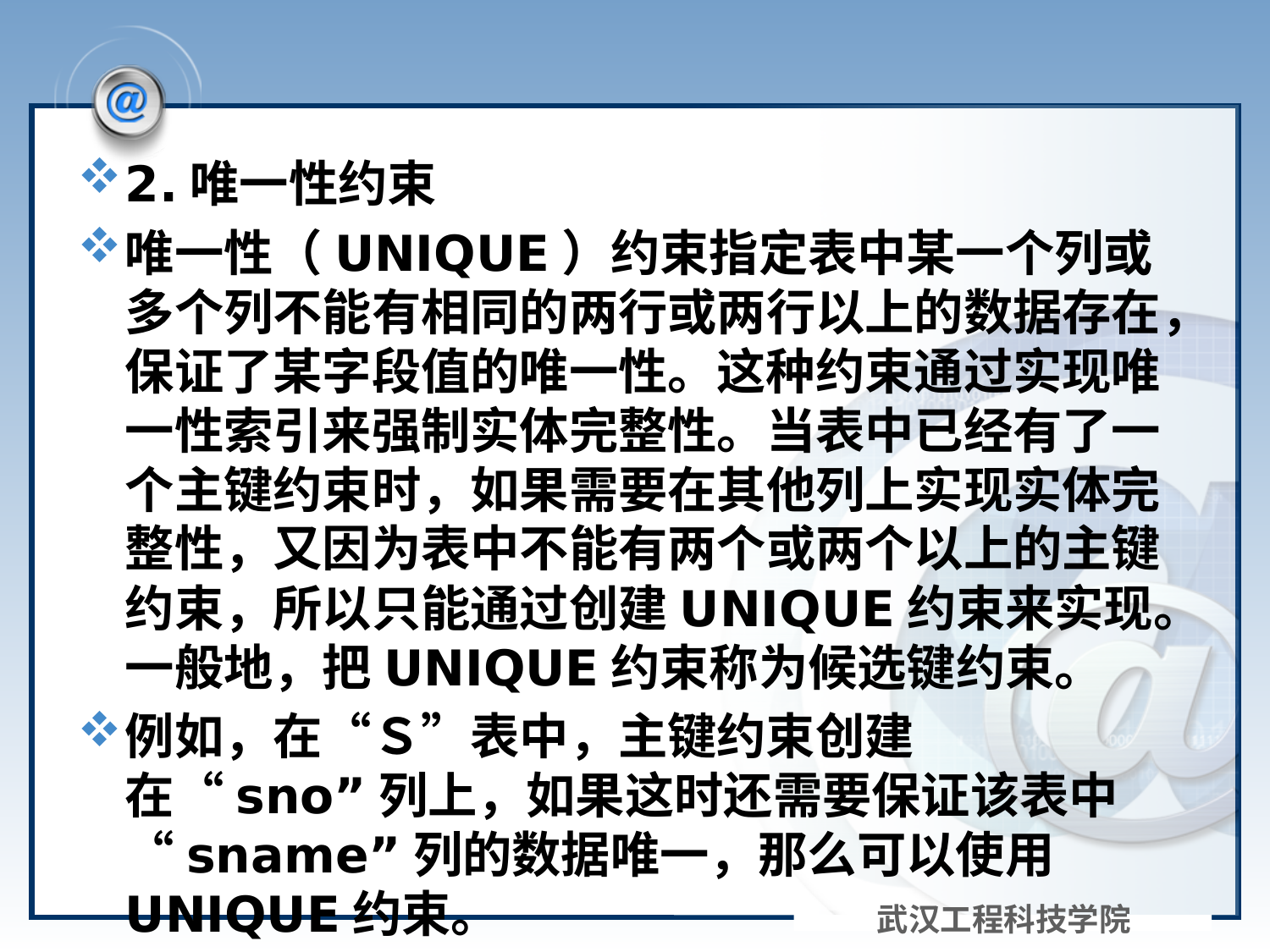

#
2.唯一性约束
唯一性（UNIQUE）约束指定表中某一个列或多个列不能有相同的两行或两行以上的数据存在，保证了某字段值的唯一性。这种约束通过实现唯一性索引来强制实体完整性。当表中已经有了一个主键约束时，如果需要在其他列上实现实体完整性，又因为表中不能有两个或两个以上的主键约束，所以只能通过创建UNIQUE约束来实现。一般地，把UNIQUE约束称为候选键约束。
例如，在“Ｓ”表中，主键约束创建在“sno”列上，如果这时还需要保证该表中 “sname”列的数据唯一，那么可以使用UNIQUE约束。

武汉工程科技学院